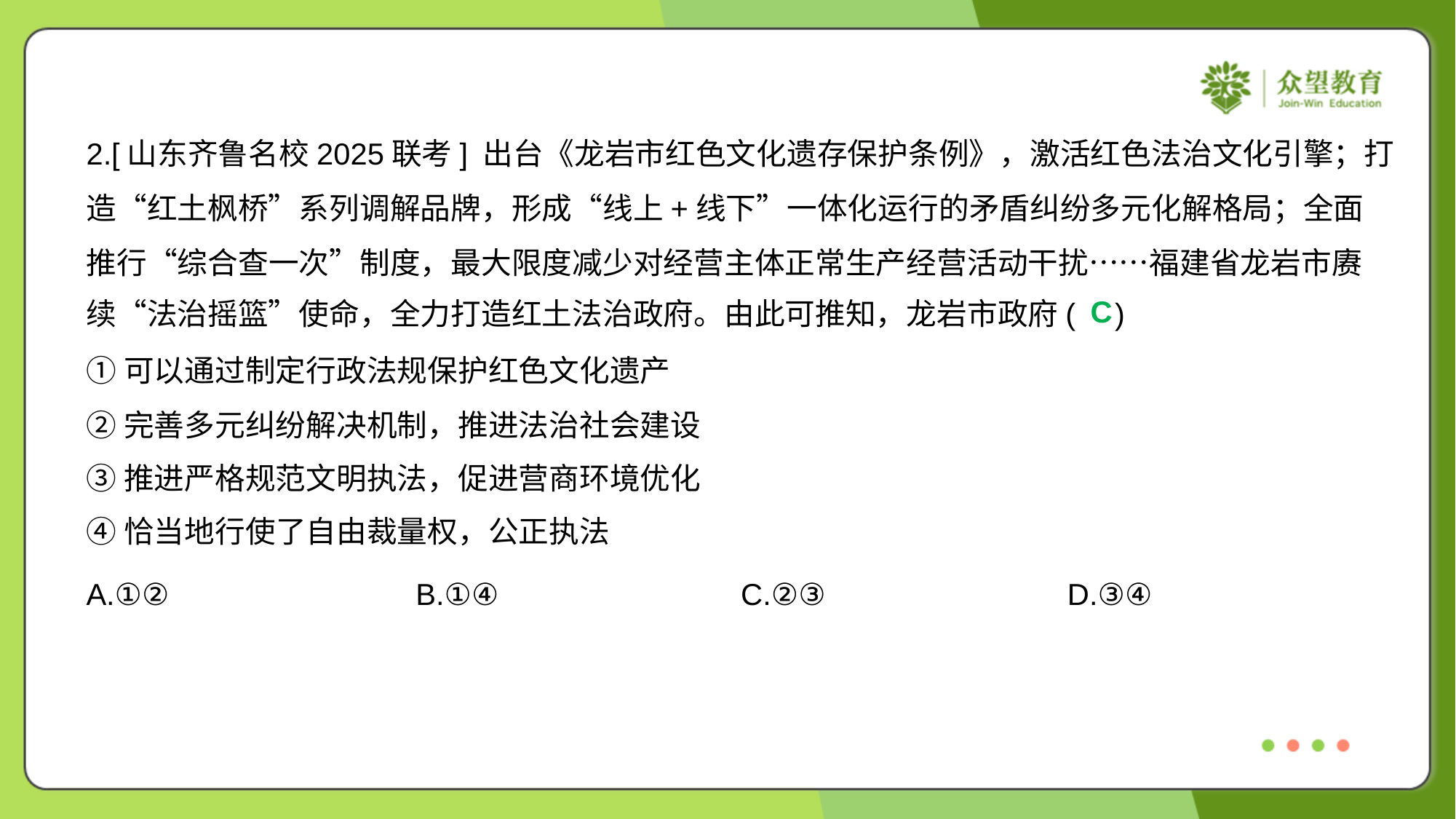

2.[山东齐鲁名校2025联考] 出台《龙岩市红色文化遗存保护条例》，激活红色法治文化引擎；打
造“红土枫桥”系列调解品牌，形成“线上+线下”一体化运行的矛盾纠纷多元化解格局；全面
推行“综合查一次”制度，最大限度减少对经营主体正常生产经营活动干扰……福建省龙岩市赓
续“法治摇篮”使命，全力打造红土法治政府。由此可推知，龙岩市政府(     )
C
①可以通过制定行政法规保护红色文化遗产
②完善多元纠纷解决机制，推进法治社会建设
③推进严格规范文明执法，促进营商环境优化
④恰当地行使了自由裁量权，公正执法
A.①②	B.①④	C.②③	D.③④